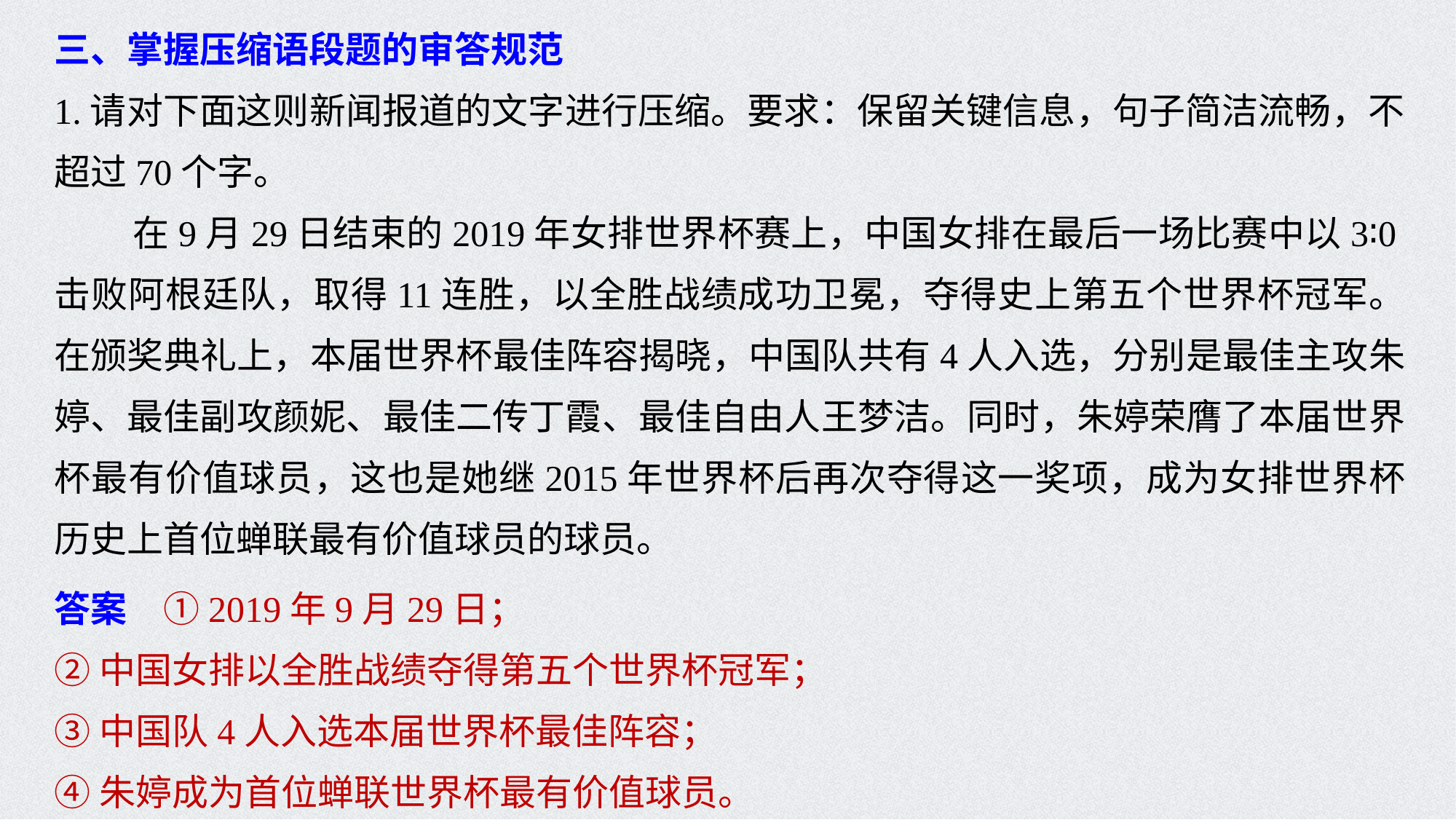

三、掌握压缩语段题的审答规范
1.请对下面这则新闻报道的文字进行压缩。要求：保留关键信息，句子简洁流畅，不超过70个字。
在9月29日结束的2019年女排世界杯赛上，中国女排在最后一场比赛中以3∶0击败阿根廷队，取得11连胜，以全胜战绩成功卫冕，夺得史上第五个世界杯冠军。在颁奖典礼上，本届世界杯最佳阵容揭晓，中国队共有4人入选，分别是最佳主攻朱婷、最佳副攻颜妮、最佳二传丁霞、最佳自由人王梦洁。同时，朱婷荣膺了本届世界杯最有价值球员，这也是她继2015年世界杯后再次夺得这一奖项，成为女排世界杯历史上首位蝉联最有价值球员的球员。
答案　①2019年9月29日；
②中国女排以全胜战绩夺得第五个世界杯冠军；
③中国队4人入选本届世界杯最佳阵容；
④朱婷成为首位蝉联世界杯最有价值球员。